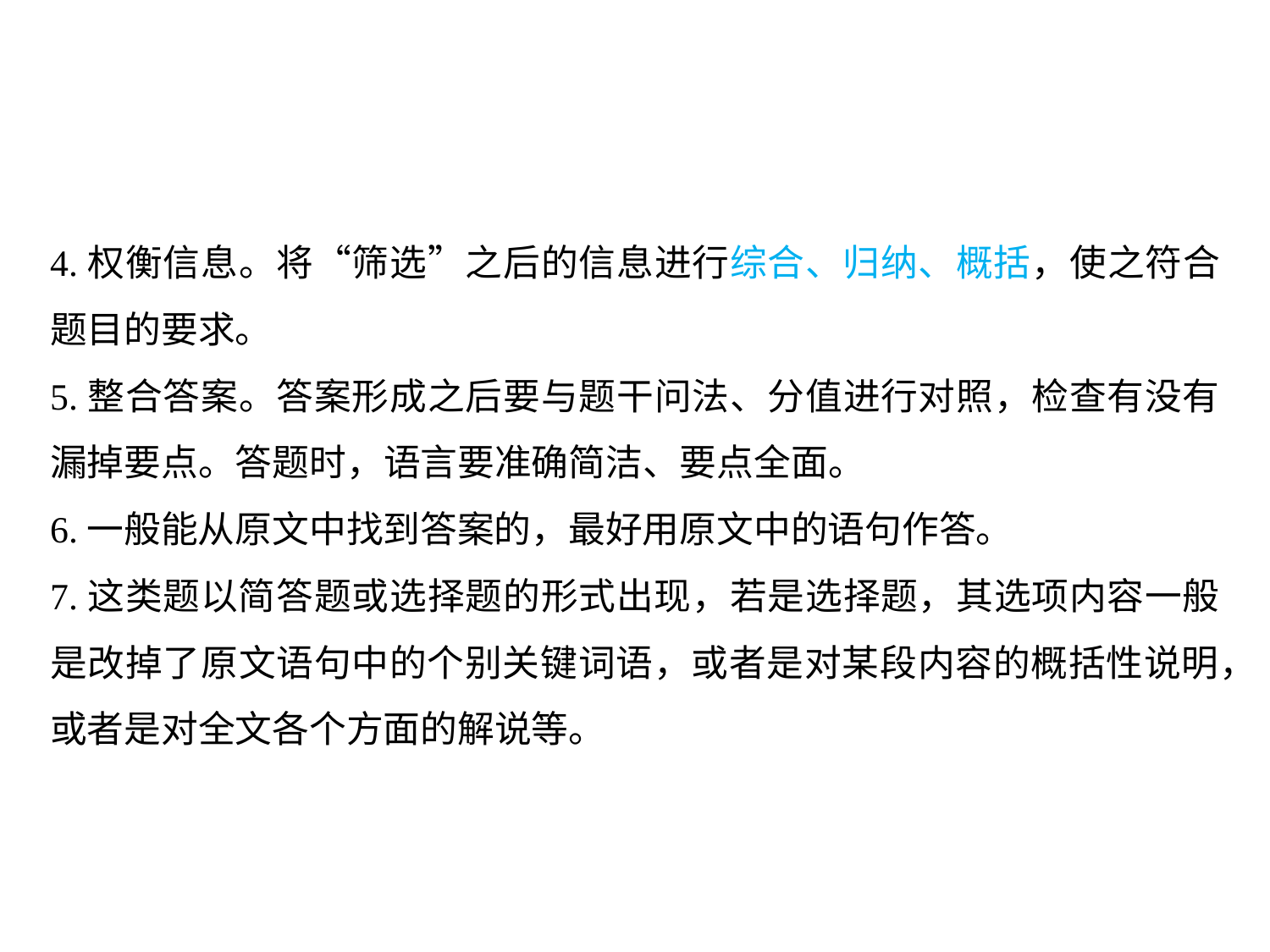

4.权衡信息。将“筛选”之后的信息进行综合、归纳、概括，使之符合题目的要求。
5.整合答案。答案形成之后要与题干问法、分值进行对照，检查有没有漏掉要点。答题时，语言要准确简洁、要点全面。
6.一般能从原文中找到答案的，最好用原文中的语句作答。
7.这类题以简答题或选择题的形式出现，若是选择题，其选项内容一般是改掉了原文语句中的个别关键词语，或者是对某段内容的概括性说明，或者是对全文各个方面的解说等。